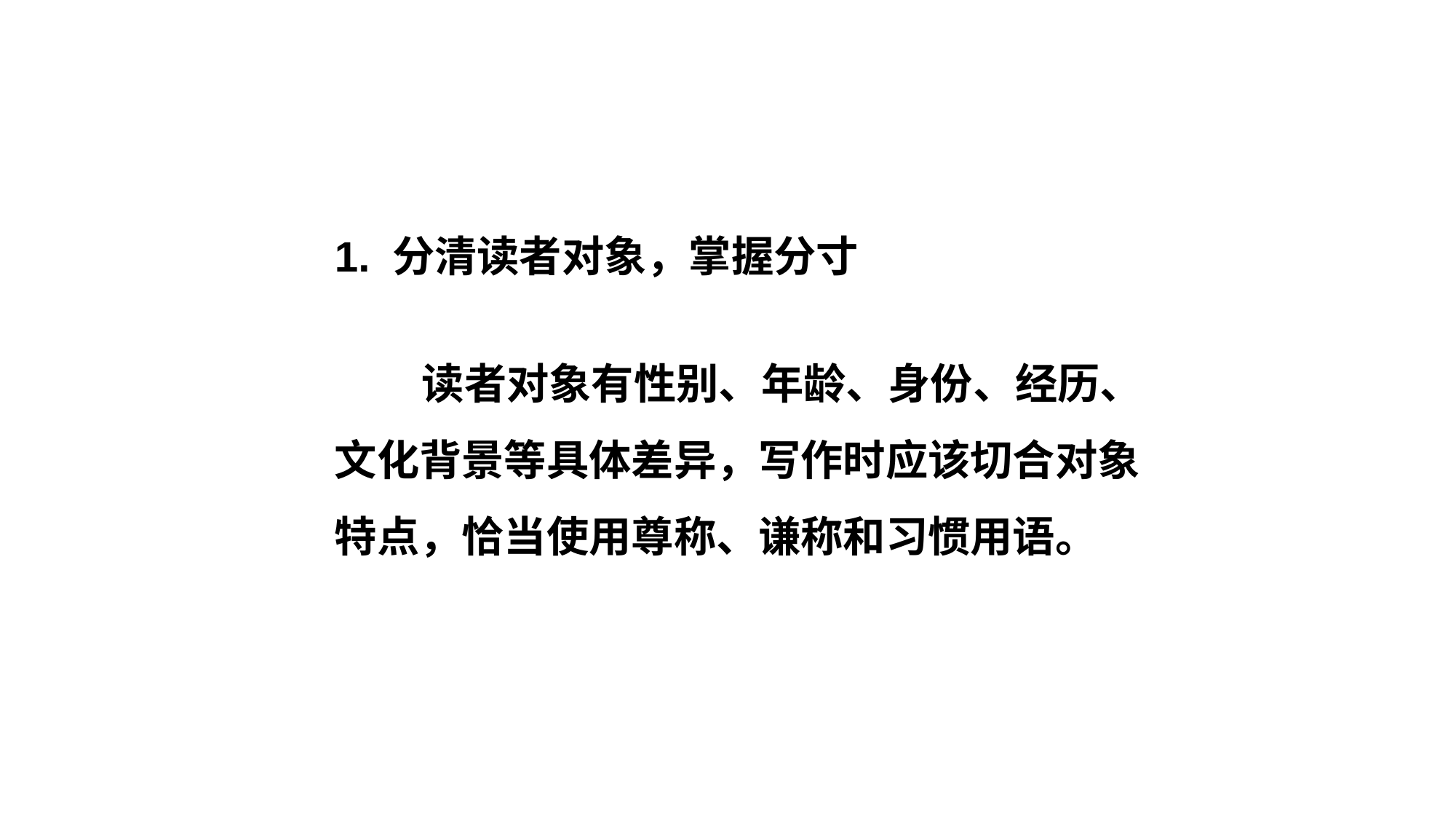

1. 分清读者对象，掌握分寸

        读者对象有性别、年龄、身份、经历、文化背景等具体差异，写作时应该切合对象特点，恰当使用尊称、谦称和习惯用语。